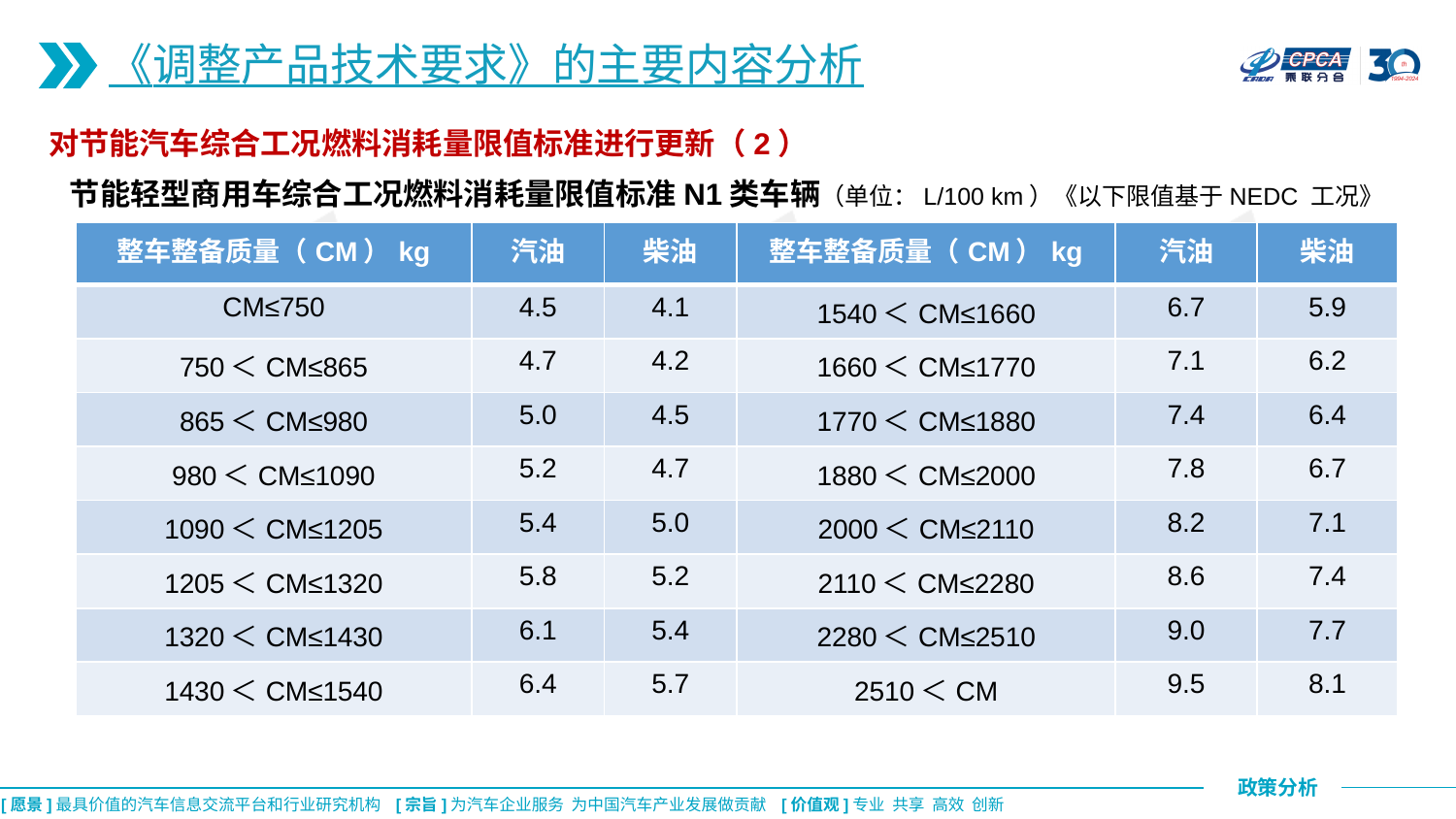

《调整产品技术要求》的主要内容分析
对节能汽车综合工况燃料消耗量限值标准进行更新（2）
节能轻型商用车综合工况燃料消耗量限值标准N1类车辆（单位：L/100 km）《以下限值基于NEDC 工况》
| 整车整备质量（CM）kg | 汽油 | 柴油 | 整车整备质量（CM）kg | 汽油 | 柴油 |
| --- | --- | --- | --- | --- | --- |
| CM≤750 | 4.5 | 4.1 | 1540＜CM≤1660 | 6.7 | 5.9 |
| 750＜CM≤865 | 4.7 | 4.2 | 1660＜CM≤1770 | 7.1 | 6.2 |
| 865＜CM≤980 | 5.0 | 4.5 | 1770＜CM≤1880 | 7.4 | 6.4 |
| 980＜CM≤1090 | 5.2 | 4.7 | 1880＜CM≤2000 | 7.8 | 6.7 |
| 1090＜CM≤1205 | 5.4 | 5.0 | 2000＜CM≤2110 | 8.2 | 7.1 |
| 1205＜CM≤1320 | 5.8 | 5.2 | 2110＜CM≤2280 | 8.6 | 7.4 |
| 1320＜CM≤1430 | 6.1 | 5.4 | 2280＜CM≤2510 | 9.0 | 7.7 |
| 1430＜CM≤1540 | 6.4 | 5.7 | 2510＜CM | 9.5 | 8.1 |